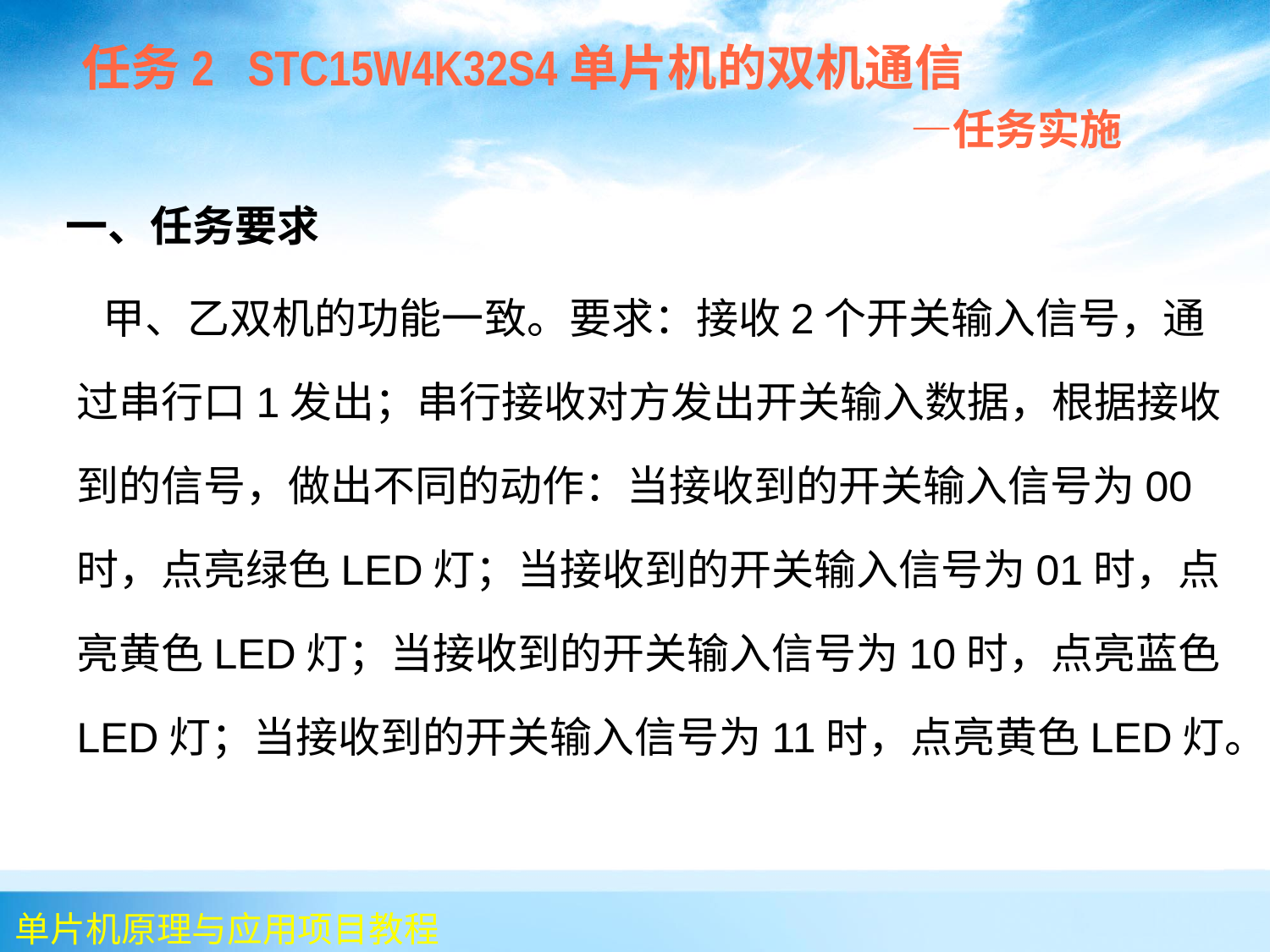

任务2   STC15W4K32S4单片机的双机通信
                                                                              —任务实施
  一、任务要求
      甲、乙双机的功能一致。要求：接收2个开关输入信号，通过串行口1发出；串行接收对方发出开关输入数据，根据接收到的信号，做出不同的动作：当接收到的开关输入信号为00时，点亮绿色LED灯；当接收到的开关输入信号为01时，点亮黄色LED灯；当接收到的开关输入信号为10时，点亮蓝色LED灯；当接收到的开关输入信号为11时，点亮黄色LED灯。